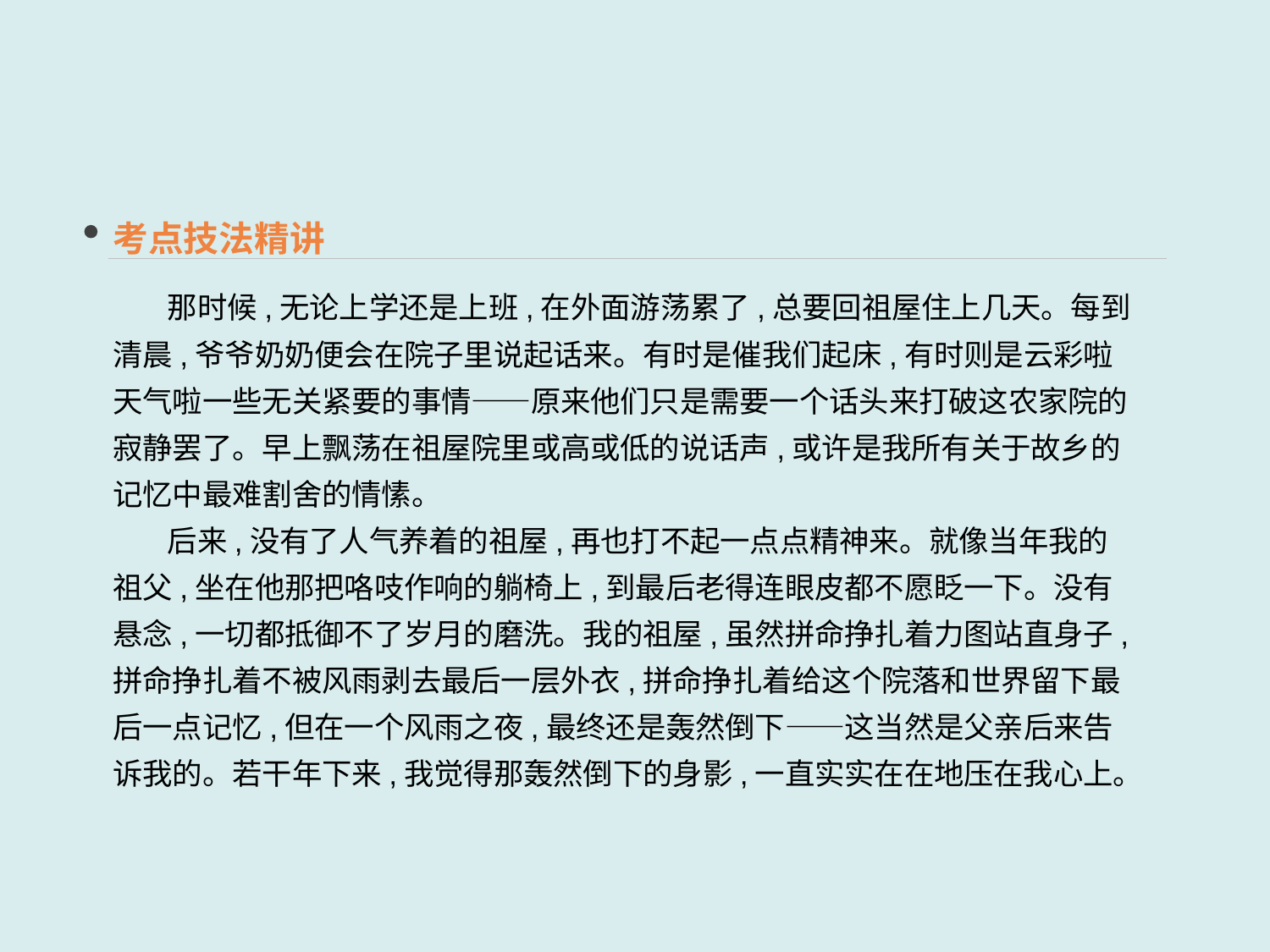

考点技法精讲

       那时候,无论上学还是上班,在外面游荡累了,总要回祖屋住上几天。每到清晨,爷爷奶奶便会在院子里说起话来。有时是催我们起床,有时则是云彩啦天气啦一些无关紧要的事情——原来他们只是需要一个话头来打破这农家院的寂静罢了。早上飘荡在祖屋院里或高或低的说话声,或许是我所有关于故乡的记忆中最难割舍的情愫。
       后来,没有了人气养着的祖屋,再也打不起一点点精神来。就像当年我的祖父,坐在他那把咯吱作响的躺椅上,到最后老得连眼皮都不愿眨一下。没有悬念,一切都抵御不了岁月的磨洗。我的祖屋,虽然拼命挣扎着力图站直身子,拼命挣扎着不被风雨剥去最后一层外衣,拼命挣扎着给这个院落和世界留下最后一点记忆,但在一个风雨之夜,最终还是轰然倒下——这当然是父亲后来告诉我的。若干年下来,我觉得那轰然倒下的身影,一直实实在在地压在我心上。